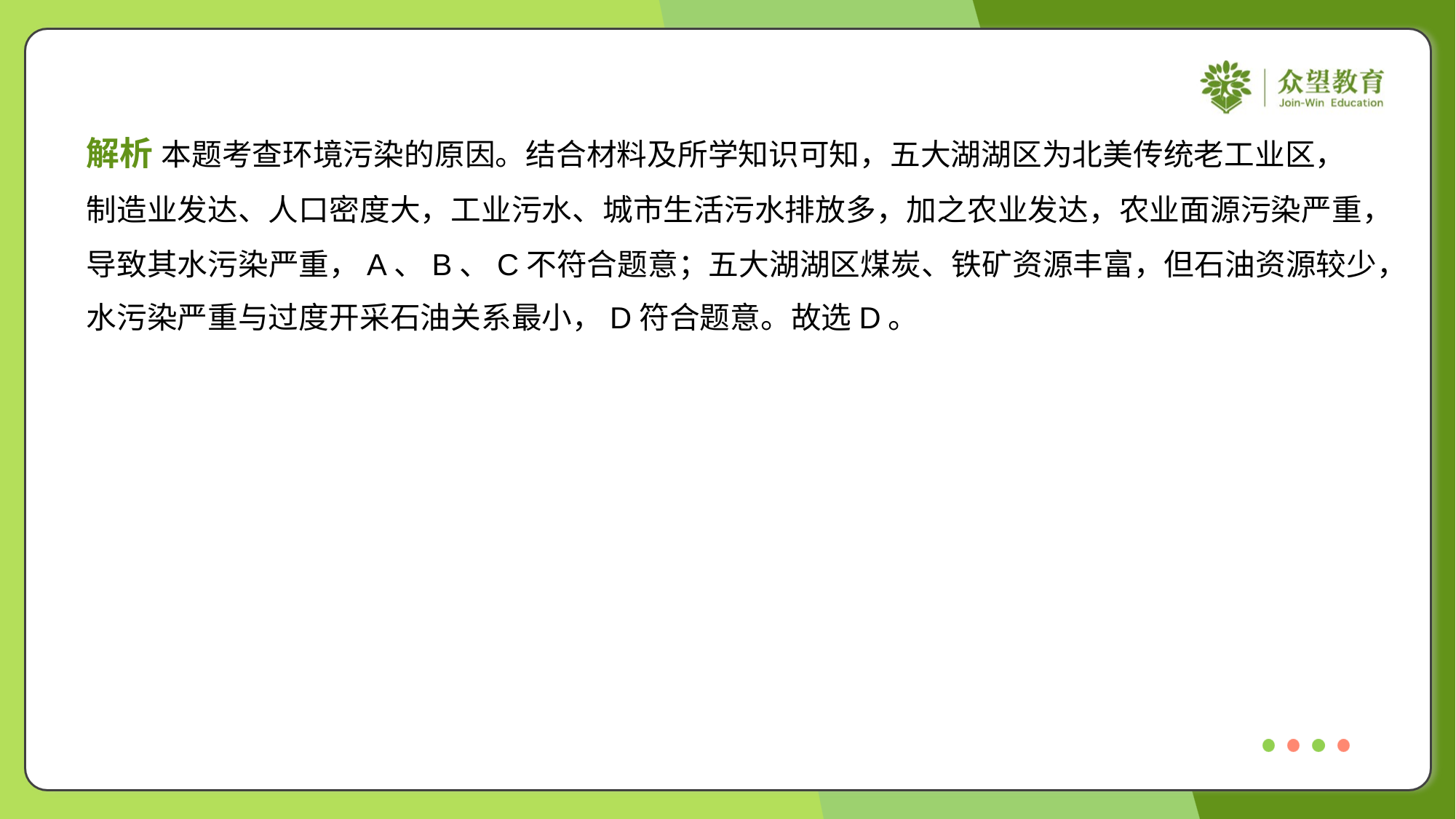

解析 本题考查环境污染的原因。结合材料及所学知识可知，五大湖湖区为北美传统老工业区，
制造业发达、人口密度大，工业污水、城市生活污水排放多，加之农业发达，农业面源污染严重，
导致其水污染严重，A、B、C不符合题意；五大湖湖区煤炭、铁矿资源丰富，但石油资源较少，
水污染严重与过度开采石油关系最小，D符合题意。故选D。